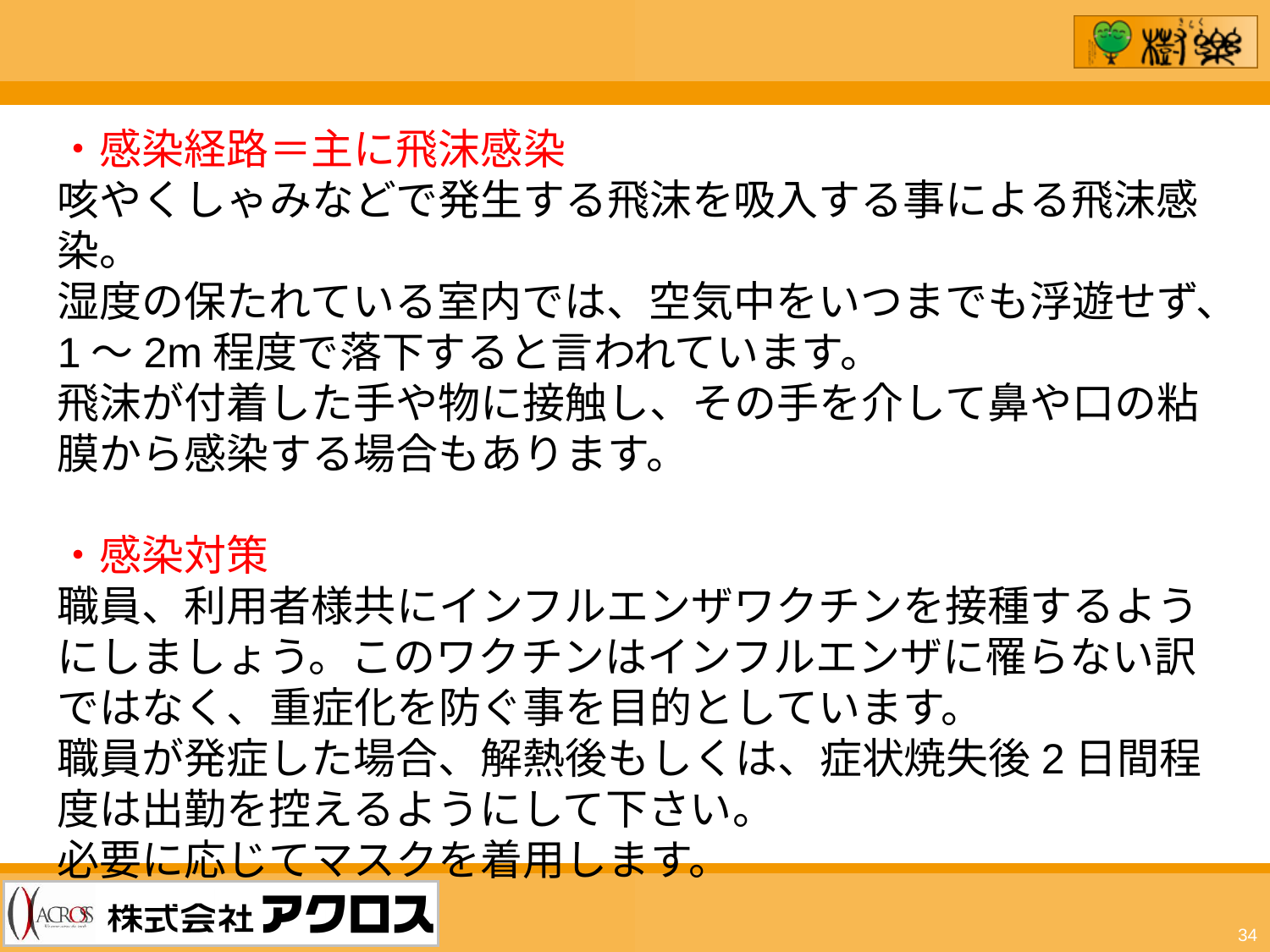

・感染経路＝主に飛沫感染
咳やくしゃみなどで発生する飛沫を吸入する事による飛沫感染。
湿度の保たれている室内では、空気中をいつまでも浮遊せず、1～2m程度で落下すると言われています。
飛沫が付着した手や物に接触し、その手を介して鼻や口の粘膜から感染する場合もあります。

・感染対策
職員、利用者様共にインフルエンザワクチンを接種するようにしましょう。このワクチンはインフルエンザに罹らない訳ではなく、重症化を防ぐ事を目的としています。
職員が発症した場合、解熱後もしくは、症状焼失後2日間程度は出勤を控えるようにして下さい。
必要に応じてマスクを着用します。
34